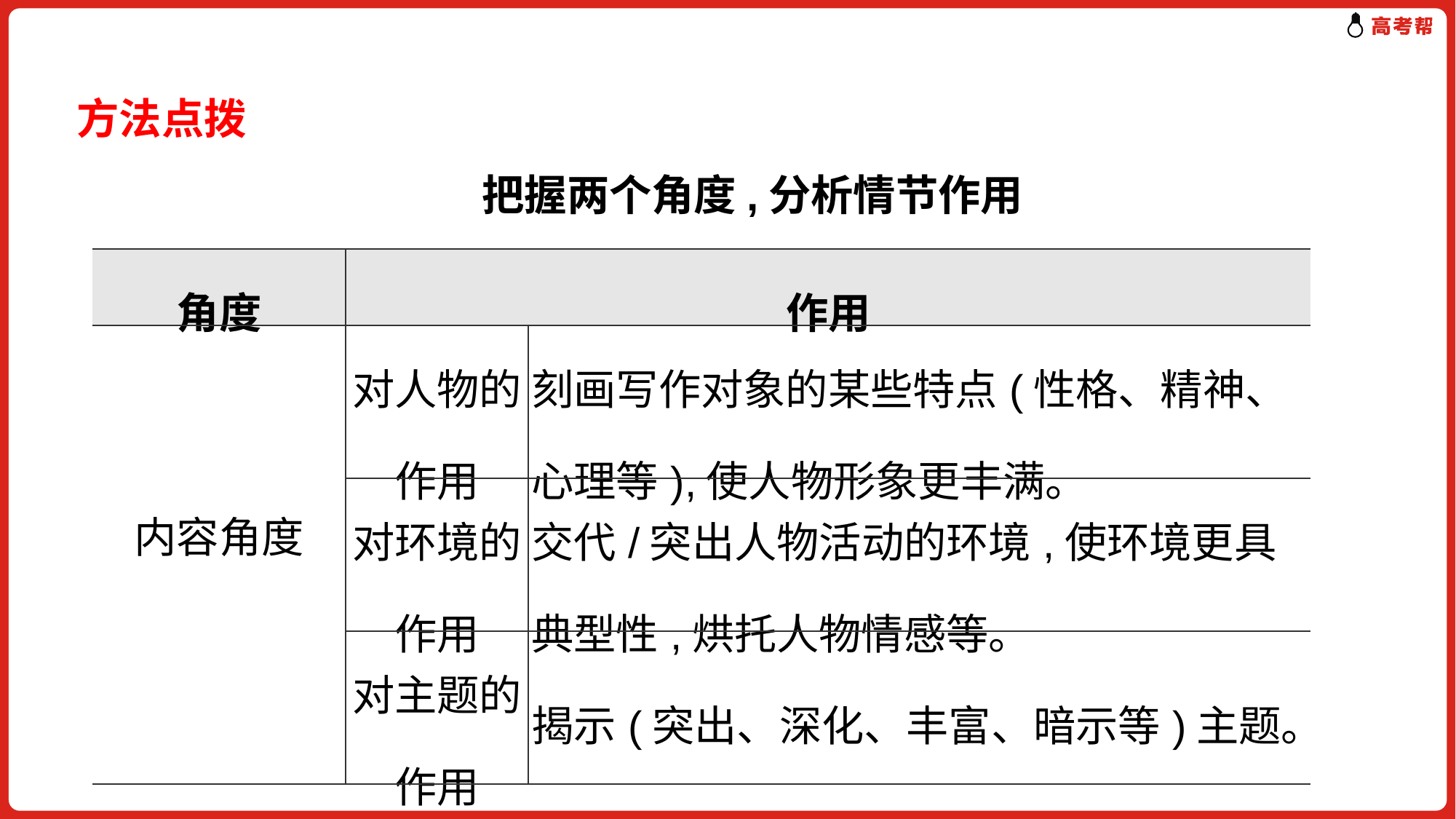

方法点拨
把握两个角度,分析情节作用
| 角度 | 作用 |  |
| --- | --- | --- |
| 内容角度 | 对人物的作用 | 刻画写作对象的某些特点(性格、精神、心理等),使人物形象更丰满。 |
|  | 对环境的作用 | 交代/突出人物活动的环境,使环境更具典型性,烘托人物情感等。 |
|  | 对主题的作用 | 揭示(突出、深化、丰富、暗示等)主题。 |